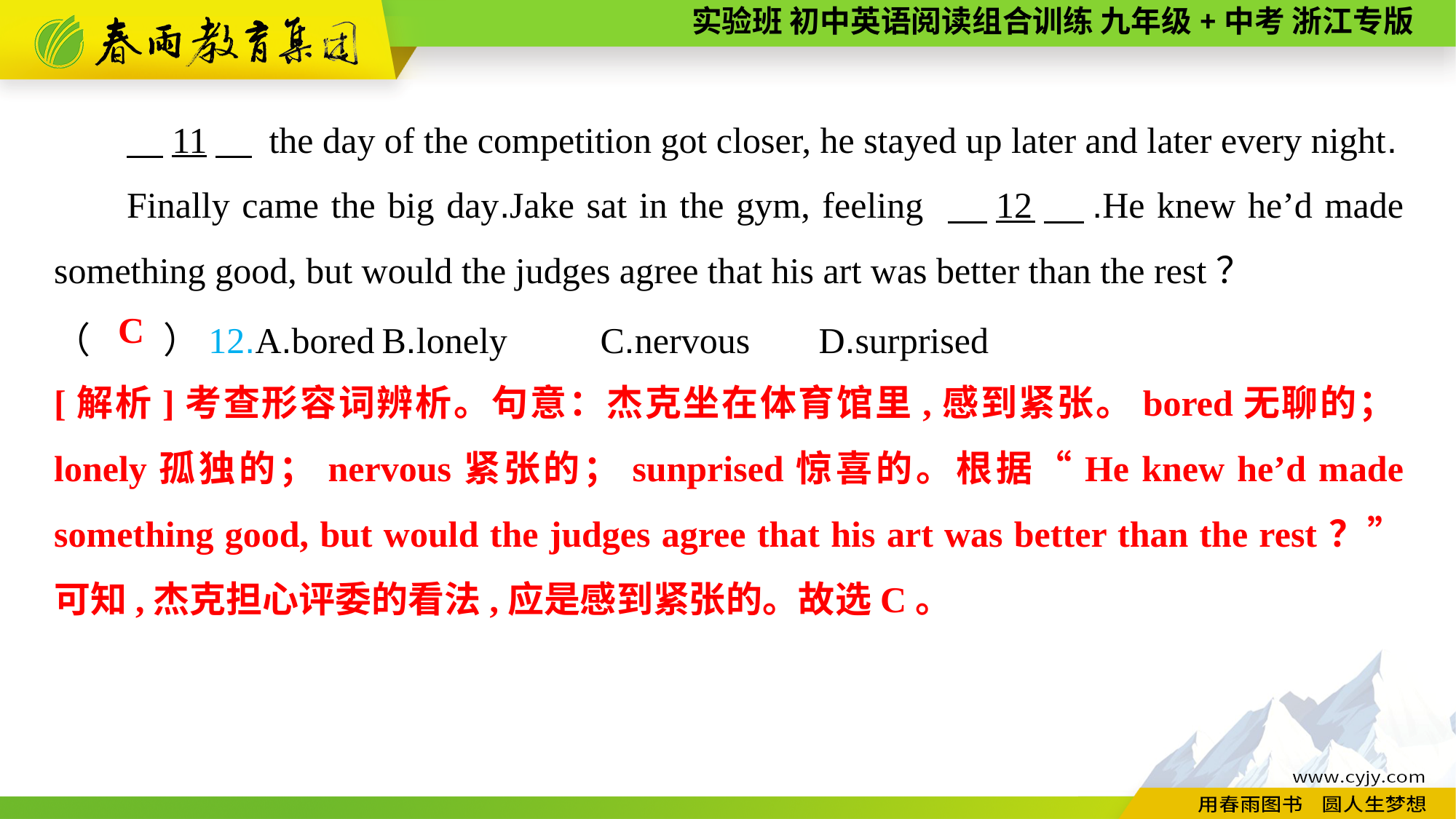

11　 the day of the competition got closer, he stayed up later and later every night.
Finally came the big day.Jake sat in the gym, feeling 　12　.He knew he’d made something good, but would the judges agree that his art was better than the rest？
（　　）12.A.bored	B.lonely	C.nervous	D.surprised
C
[解析]考查形容词辨析。句意：杰克坐在体育馆里,感到紧张。bored无聊的；lonely孤独的；nervous紧张的；sunprised惊喜的。根据“He knew he’d made something good, but would the judges agree that his art was better than the rest？”可知,杰克担心评委的看法,应是感到紧张的。故选C。